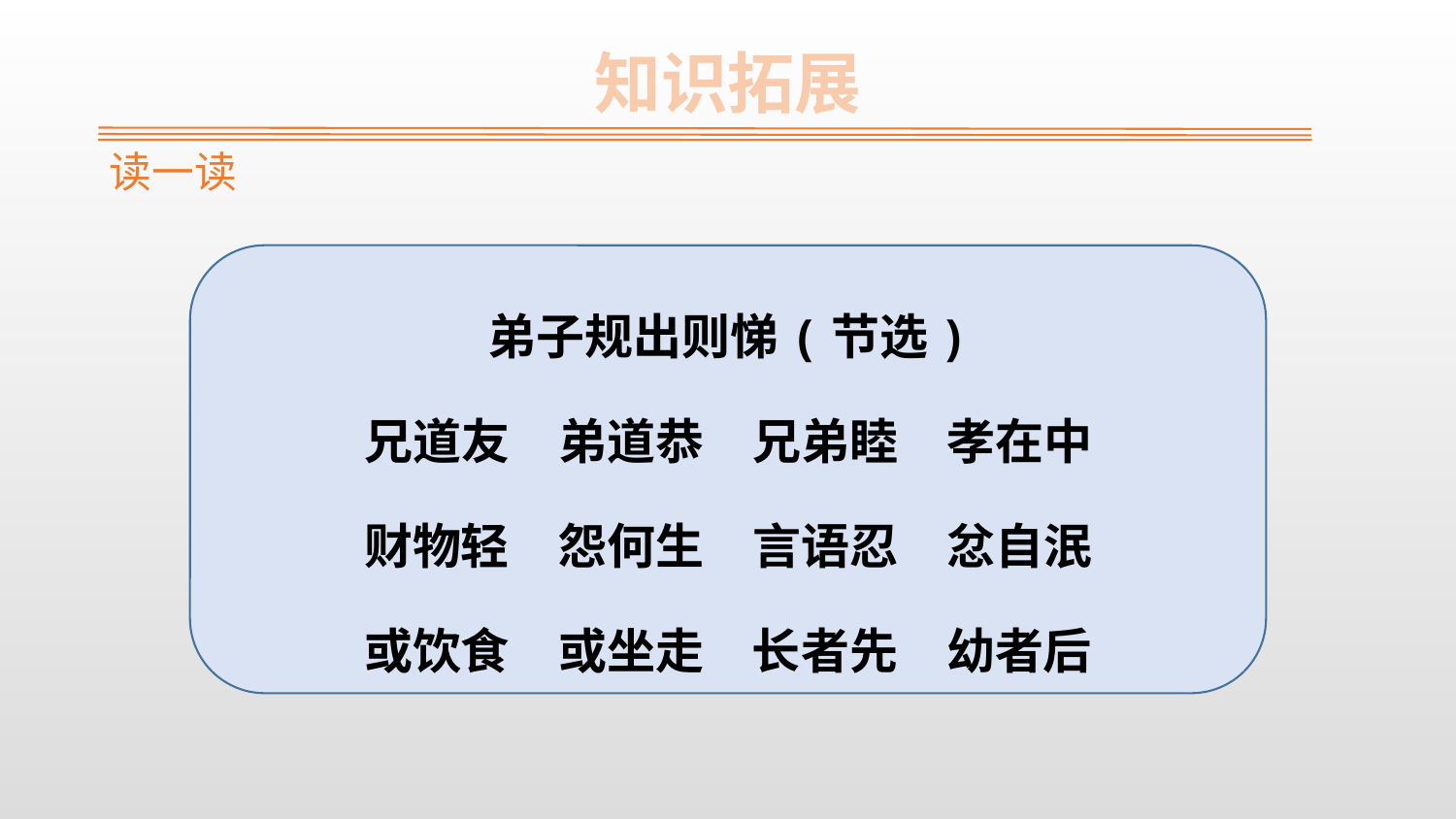

知识拓展
读一读
弟子规出则悌(节选)
兄道友　弟道恭　兄弟睦　孝在中
财物轻　怨何生　言语忍　忿自泯
或饮食　或坐走　长者先　幼者后